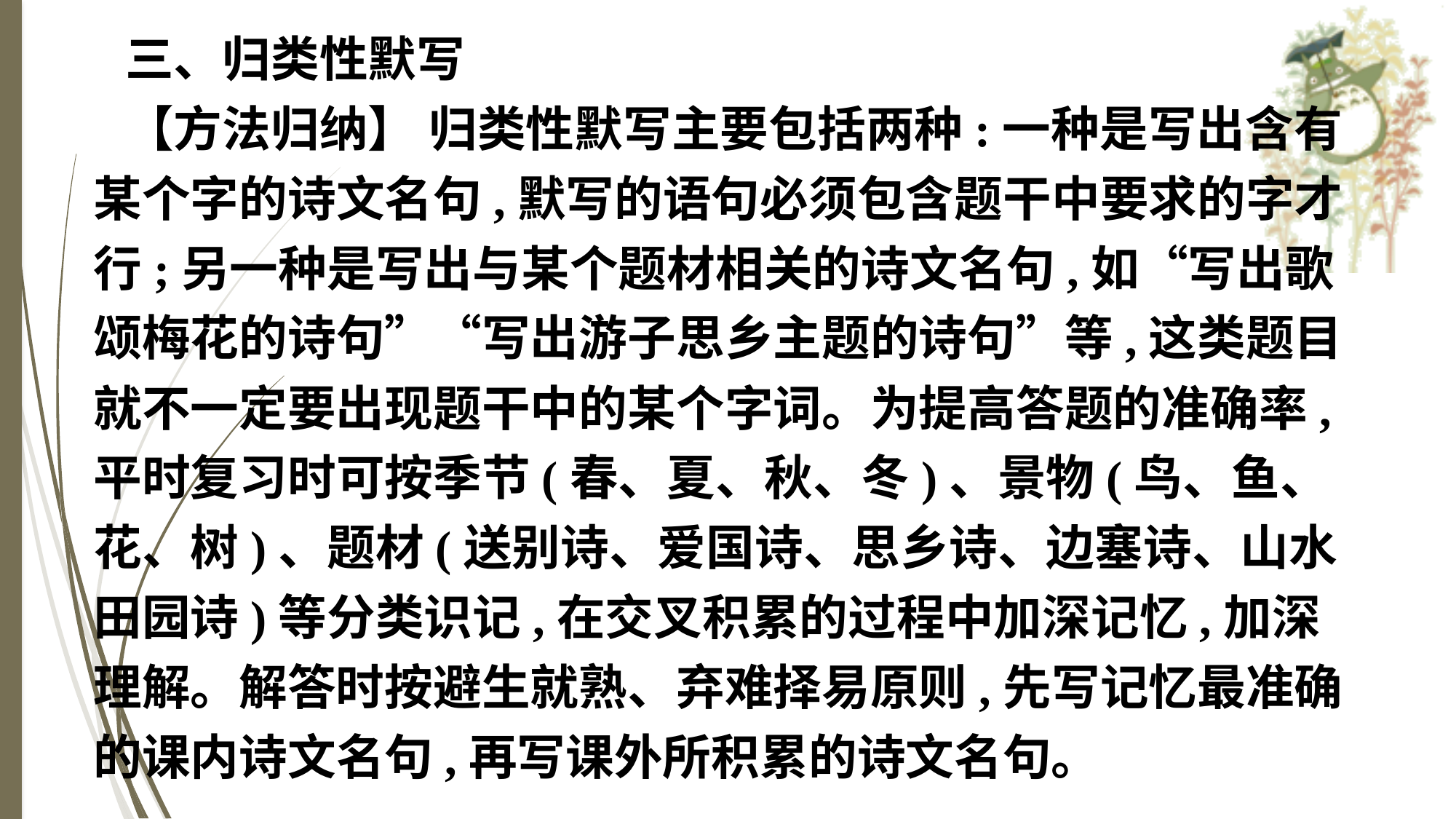

三、归类性默写
【方法归纳】 归类性默写主要包括两种:一种是写出含有某个字的诗文名句,默写的语句必须包含题干中要求的字才行;另一种是写出与某个题材相关的诗文名句,如“写出歌颂梅花的诗句”“写出游子思乡主题的诗句”等,这类题目就不一定要出现题干中的某个字词。为提高答题的准确率,平时复习时可按季节(春、夏、秋、冬)、景物(鸟、鱼、花、树)、题材(送别诗、爱国诗、思乡诗、边塞诗、山水田园诗)等分类识记,在交叉积累的过程中加深记忆,加深理解。解答时按避生就熟、弃难择易原则,先写记忆最准确的课内诗文名句,再写课外所积累的诗文名句。